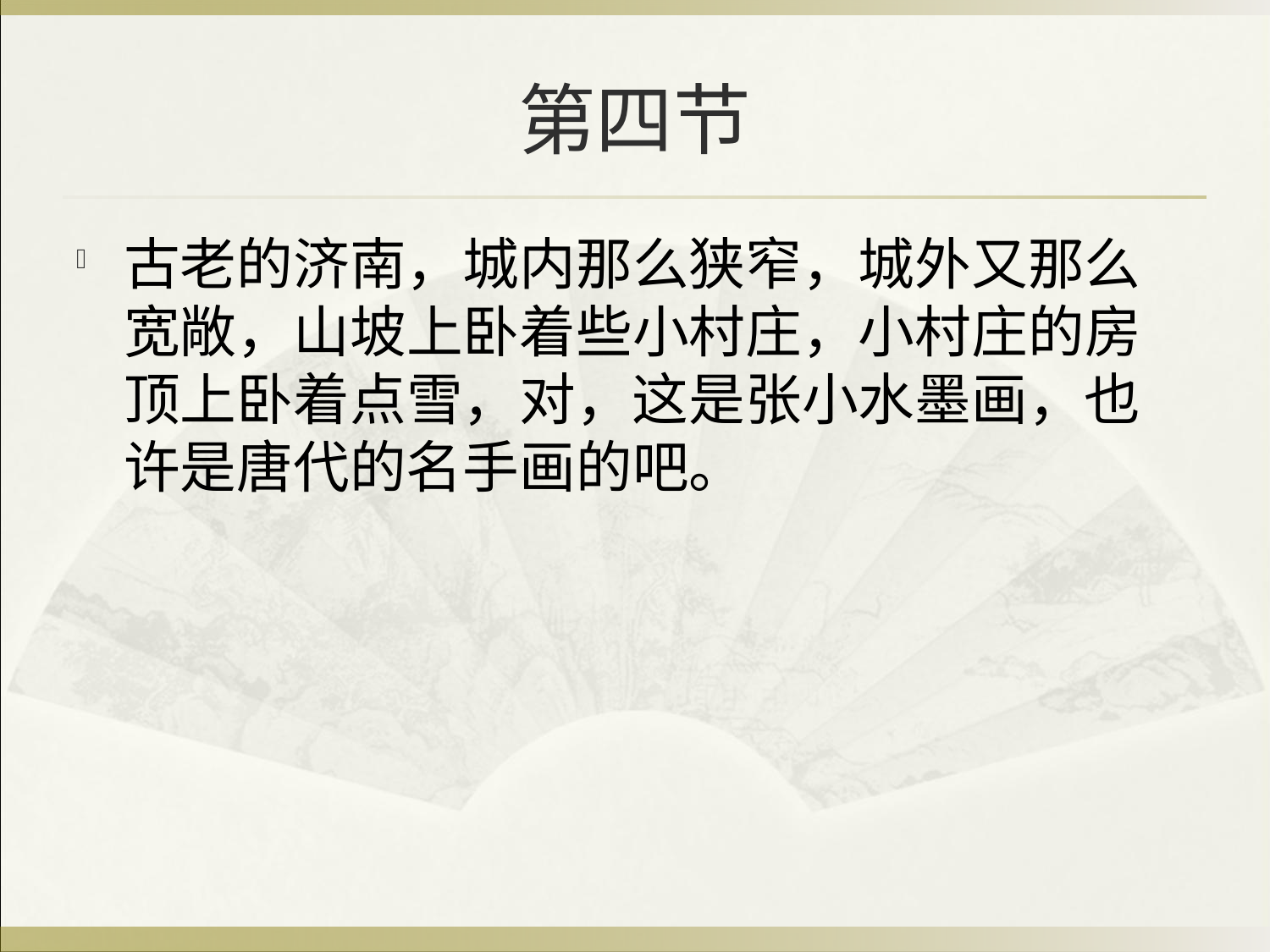

# 第四节
古老的济南，城内那么狭窄，城外又那么宽敞，山坡上卧着些小村庄，小村庄的房顶上卧着点雪，对，这是张小水墨画，也许是唐代的名手画的吧。